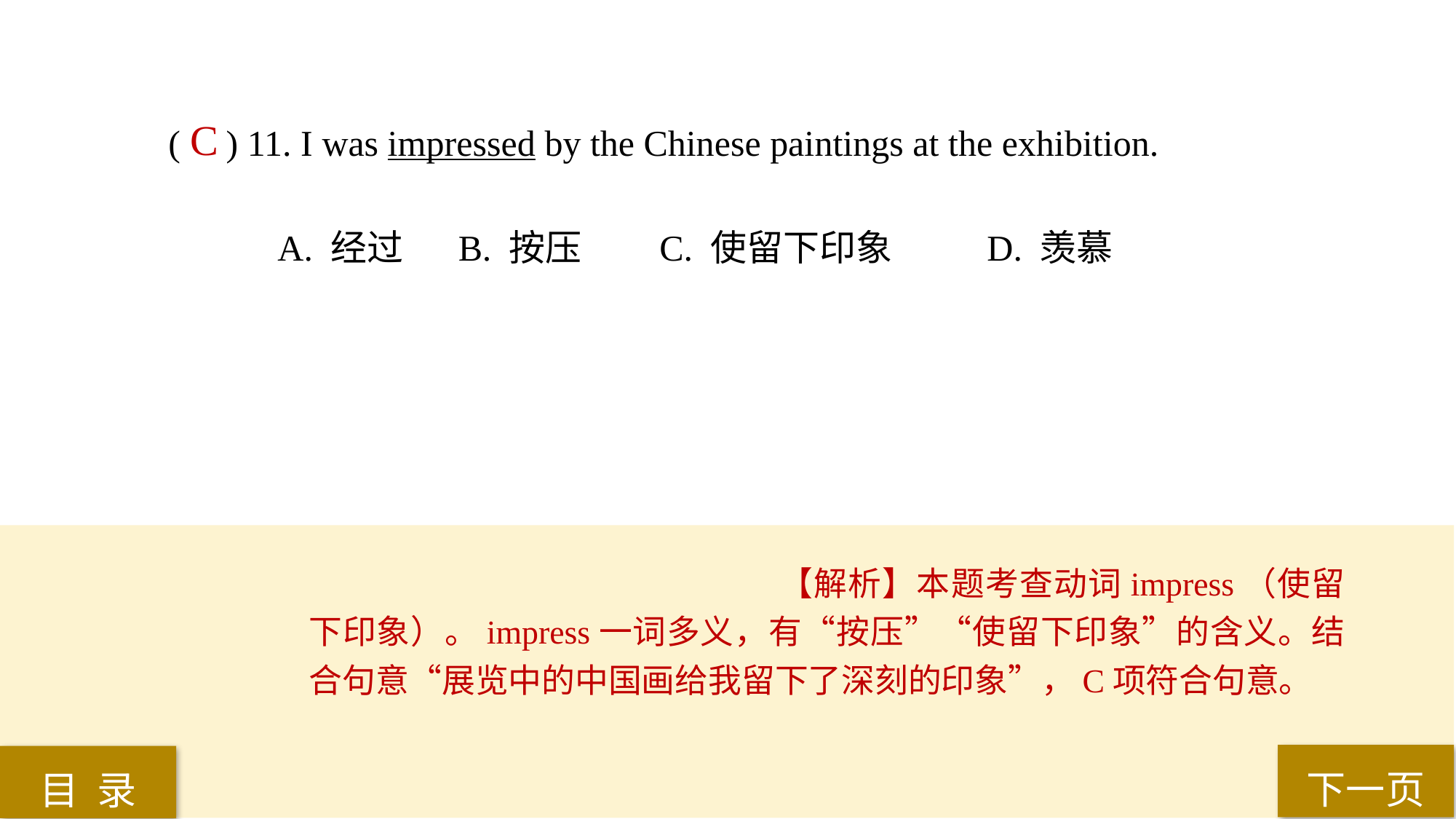

(     ) 11. I was impressed by the Chinese paintings at the exhibition.

A. 经过	 B. 按压 	C. 使留下印象 	D. 羡慕
C
【解析】本题考查动词impress（使留下印象）。impress一词多义，有“按压”“使留下印象”的含义。结合句意“展览中的中国画给我留下了深刻的印象”，C项符合句意。